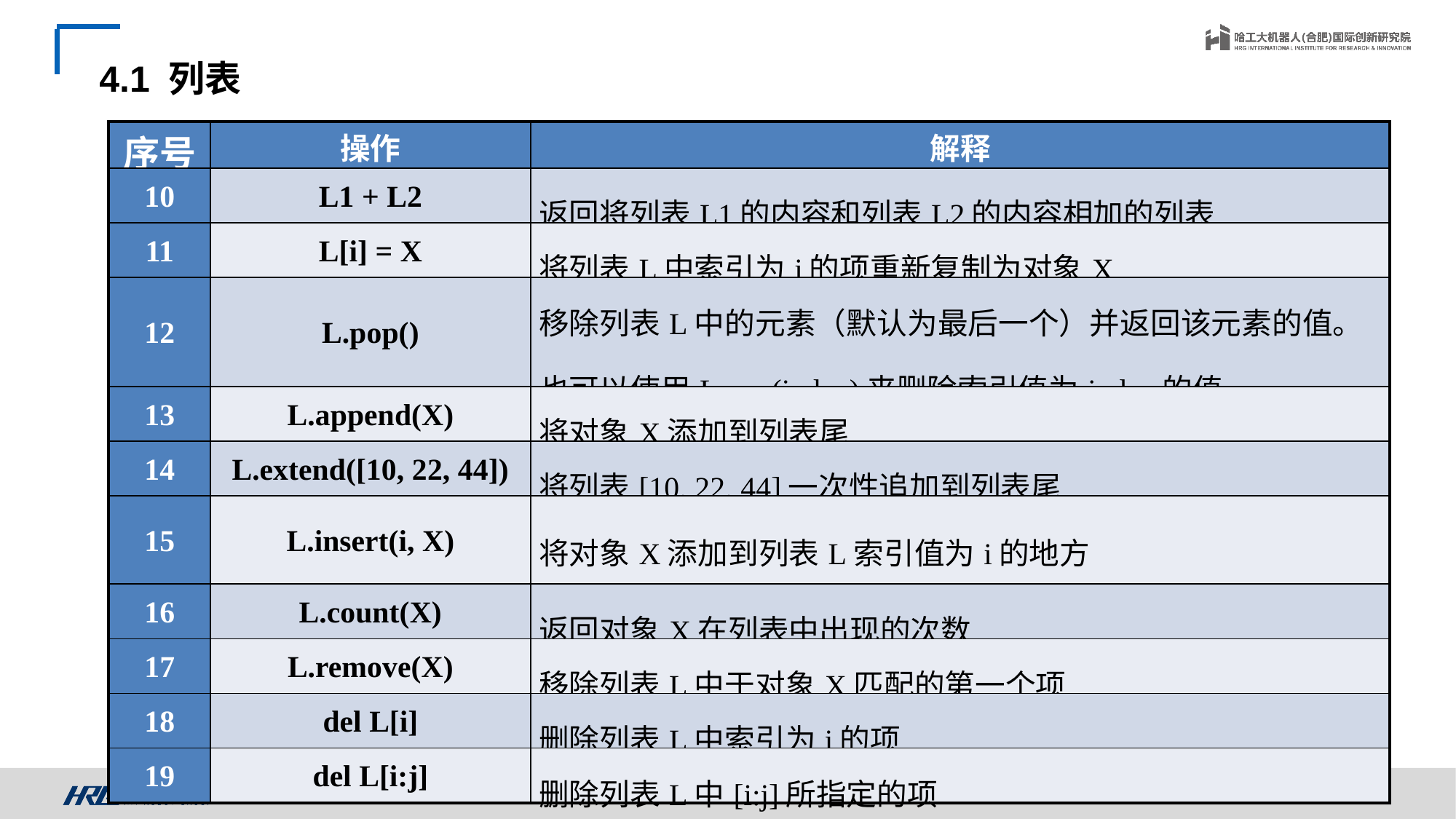

4.1 列表
| 序号 | 操作 | 解释 |
| --- | --- | --- |
| 10 | L1 + L2 | 返回将列表L1的内容和列表L2的内容相加的列表 |
| 11 | L[i] = X | 将列表L中索引为i的项重新复制为对象X |
| 12 | L.pop() | 移除列表L中的元素（默认为最后一个）并返回该元素的值。也可以使用L.pop(index)来删除索引值为index的值。 |
| 13 | L.append(X) | 将对象X添加到列表尾 |
| 14 | L.extend([10, 22, 44]) | 将列表[10, 22, 44]一次性追加到列表尾 |
| 15 | L.insert(i, X) | 将对象X添加到列表L索引值为i的地方 |
| 16 | L.count(X) | 返回对象X在列表中出现的次数 |
| 17 | L.remove(X) | 移除列表L中于对象X匹配的第一个项 |
| 18 | del L[i] | 删除列表L中索引为i的项 |
| 19 | del L[i:j] | 删除列表L中[i:j]所指定的项 |